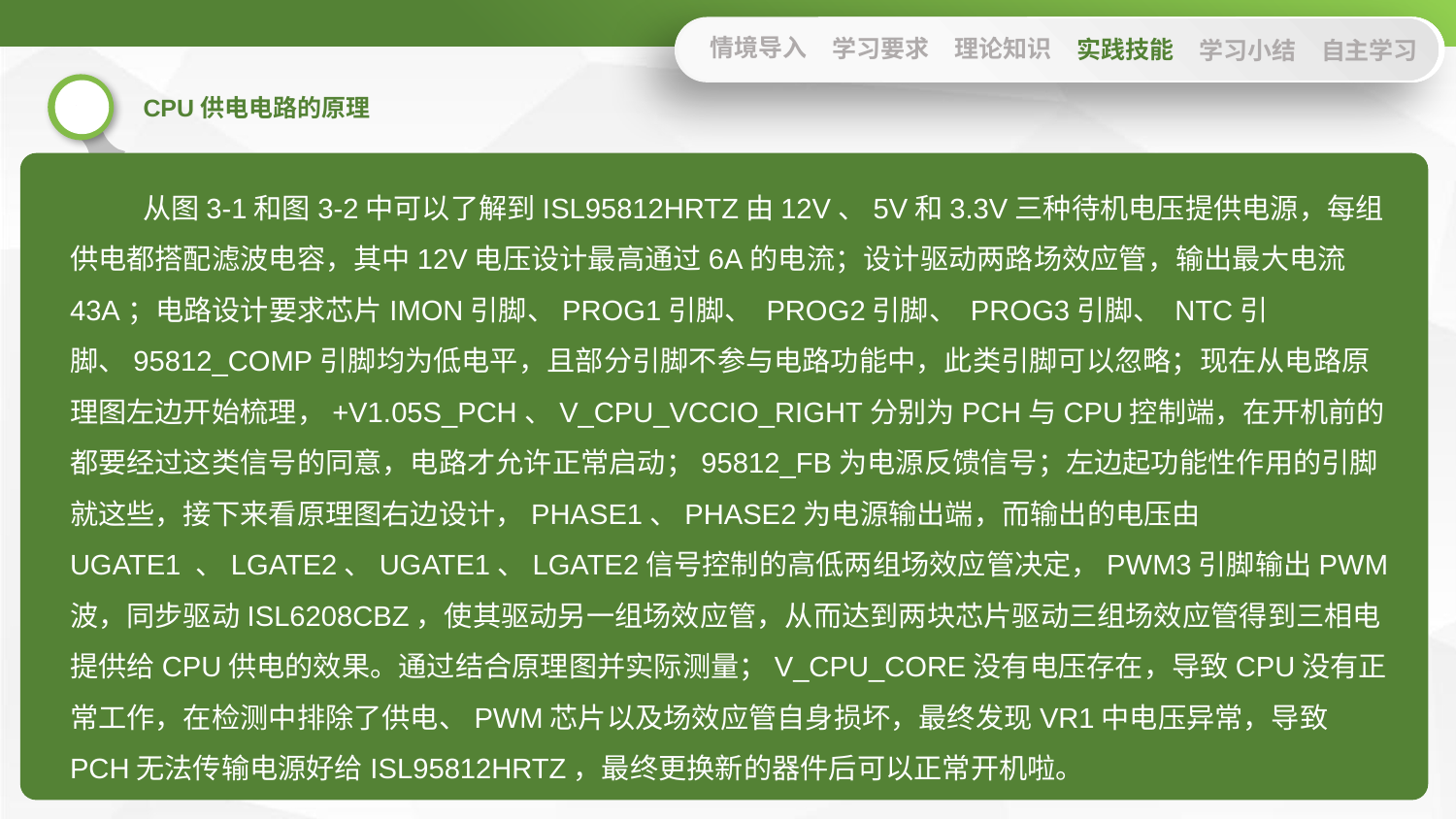

情境导入
学习要求
理论知识
实践技能
学习小结
自主学习
从图3-1和图3-2中可以了解到ISL95812HRTZ由12V、5V和3.3V三种待机电压提供电源，每组供电都搭配滤波电容，其中12V电压设计最高通过6A的电流；设计驱动两路场效应管，输出最大电流43A；电路设计要求芯片IMON引脚、PROG1引脚、 PROG2引脚、 PROG3引脚、 NTC引脚、95812_COMP引脚均为低电平，且部分引脚不参与电路功能中，此类引脚可以忽略；现在从电路原理图左边开始梳理，+V1.05S_PCH、V_CPU_VCCIO_RIGHT分别为PCH与CPU控制端，在开机前的都要经过这类信号的同意，电路才允许正常启动；95812_FB为电源反馈信号；左边起功能性作用的引脚就这些，接下来看原理图右边设计，PHASE1、PHASE2为电源输出端，而输出的电压由UGATE1 、LGATE2、UGATE1、LGATE2信号控制的高低两组场效应管决定，PWM3引脚输出PWM波，同步驱动ISL6208CBZ，使其驱动另一组场效应管，从而达到两块芯片驱动三组场效应管得到三相电提供给CPU供电的效果。通过结合原理图并实际测量；V_CPU_CORE没有电压存在，导致CPU没有正常工作，在检测中排除了供电、PWM芯片以及场效应管自身损坏，最终发现VR1中电压异常，导致PCH无法传输电源好给ISL95812HRTZ，最终更换新的器件后可以正常开机啦。